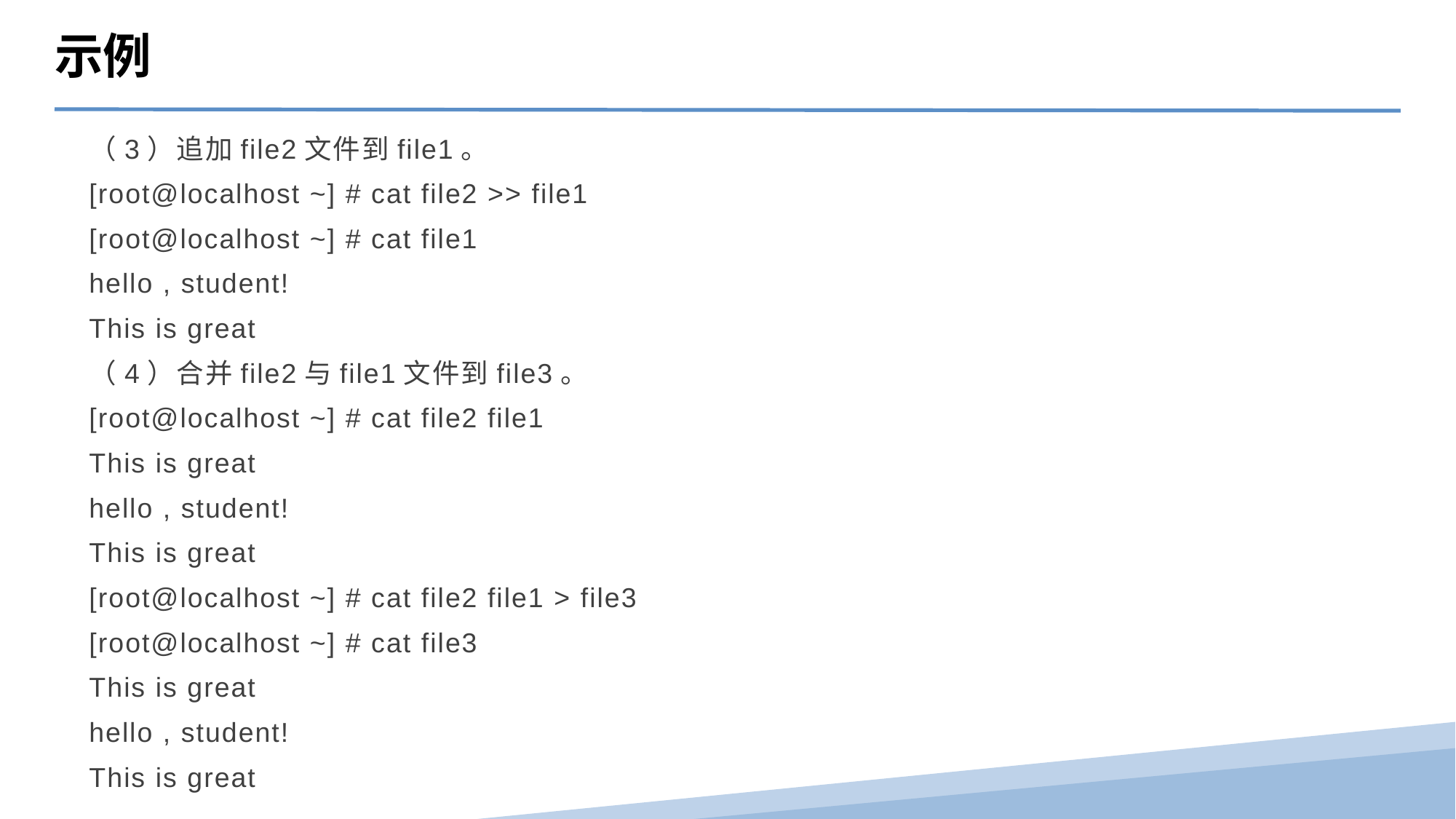

示例
（3）追加file2文件到file1。
[root@localhost ~] # cat file2 >> file1
[root@localhost ~] # cat file1
hello , student!
This is great
（4）合并file2与file1文件到file3。
[root@localhost ~] # cat file2 file1
This is great
hello , student!
This is great
[root@localhost ~] # cat file2 file1 > file3
[root@localhost ~] # cat file3
This is great
hello , student!
This is great